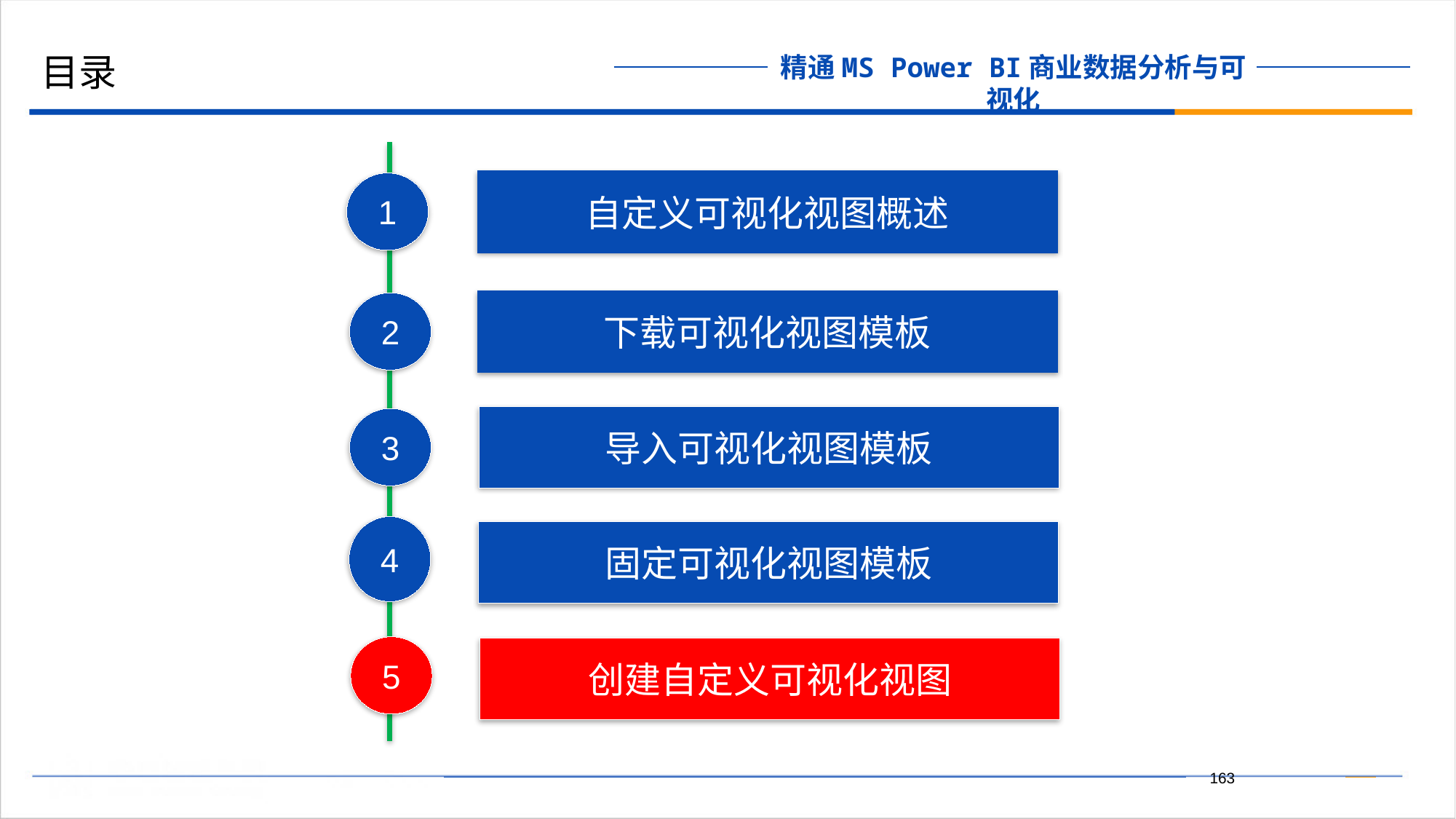

目录
自定义可视化视图概述
1
下载可视化视图模板
2
导入可视化视图模板
3
4
固定可视化视图模板
5
创建自定义可视化视图